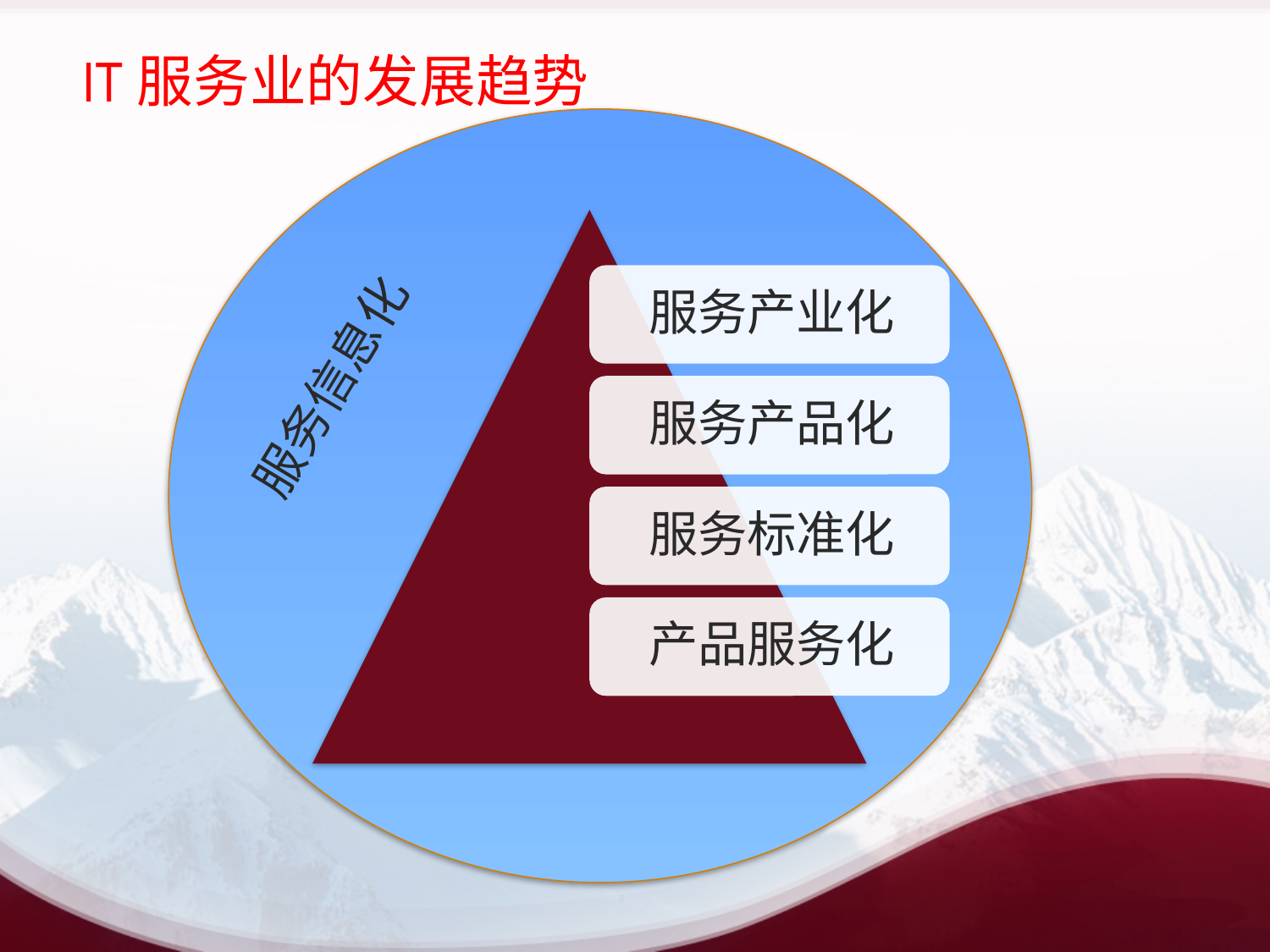

# IT服务业的发展趋势

服务产业化
服务产品化
服务标准化
产品服务化
服务信息化